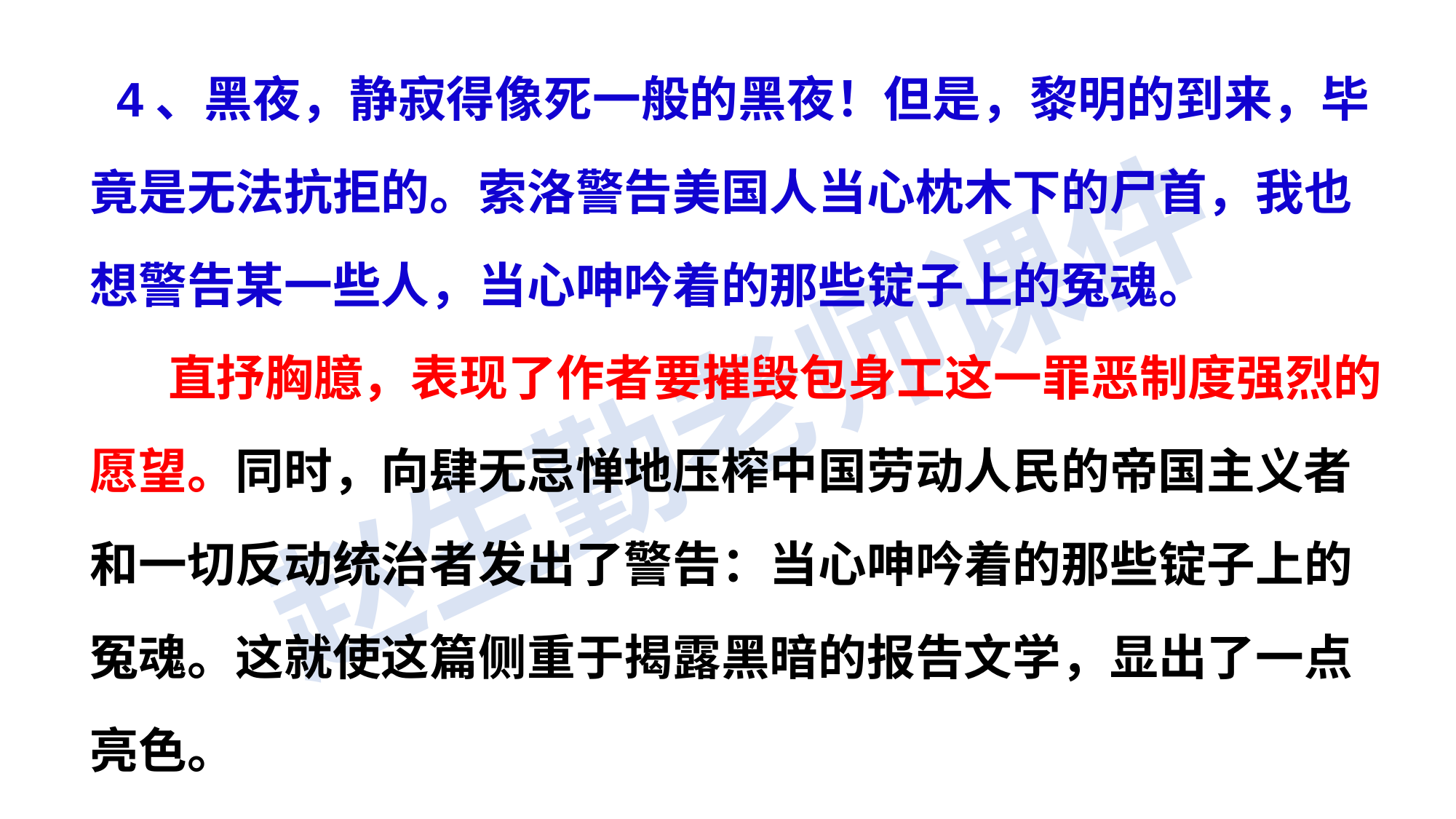

4、黑夜，静寂得像死一般的黑夜！但是，黎明的到来，毕竟是无法抗拒的。索洛警告美国人当心枕木下的尸首，我也想警告某一些人，当心呻吟着的那些锭子上的冤魂。
      直抒胸臆，表现了作者要摧毁包身工这一罪恶制度强烈的愿望。同时，向肆无忌惮地压榨中国劳动人民的帝国主义者和一切反动统治者发出了警告：当心呻吟着的那些锭子上的冤魂。这就使这篇侧重于揭露黑暗的报告文学，显出了一点亮色。